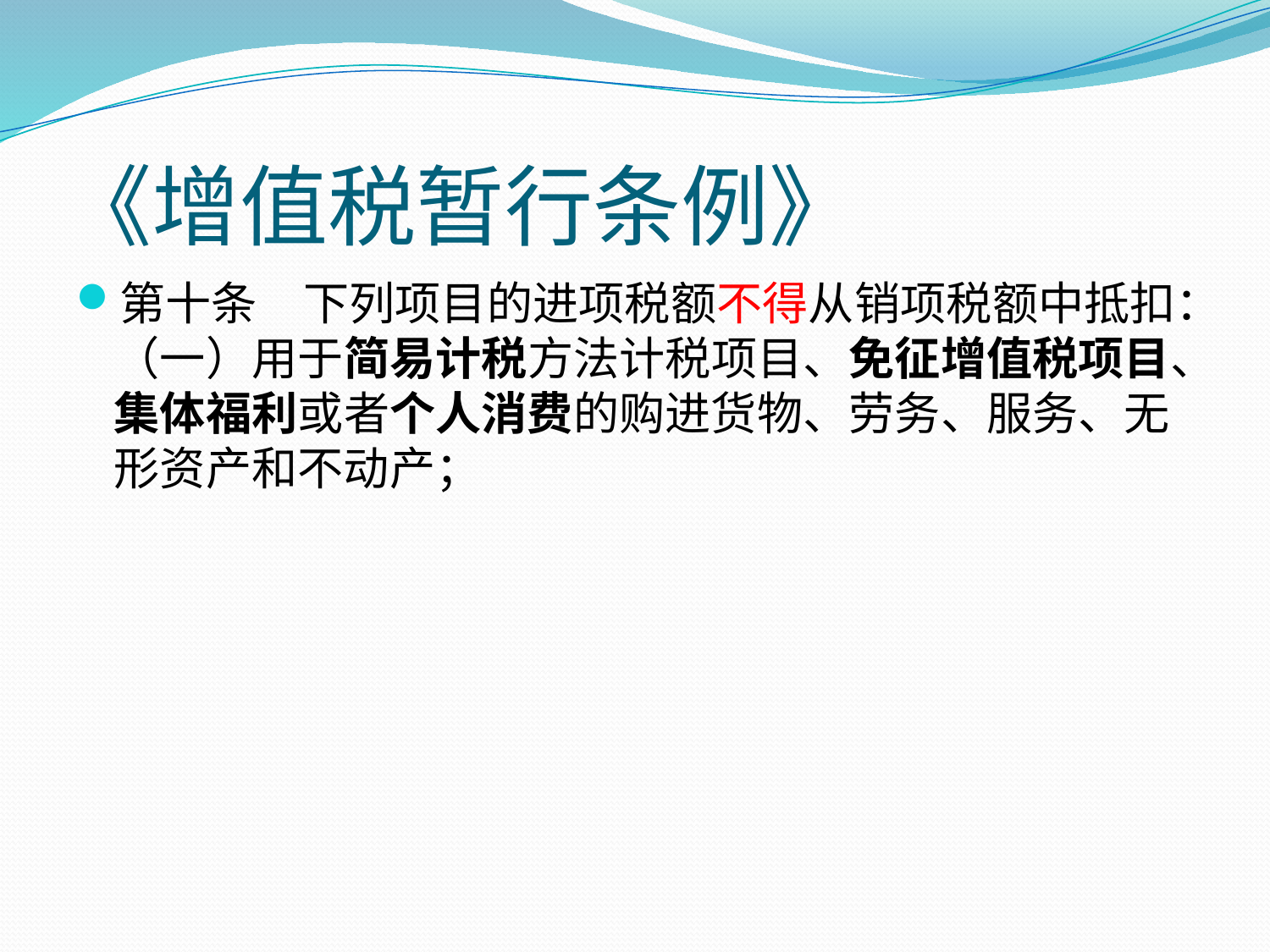

# 《增值税暂行条例》
第十条　下列项目的进项税额不得从销项税额中抵扣：（一）用于简易计税方法计税项目、免征增值税项目、集体福利或者个人消费的购进货物、劳务、服务、无形资产和不动产；